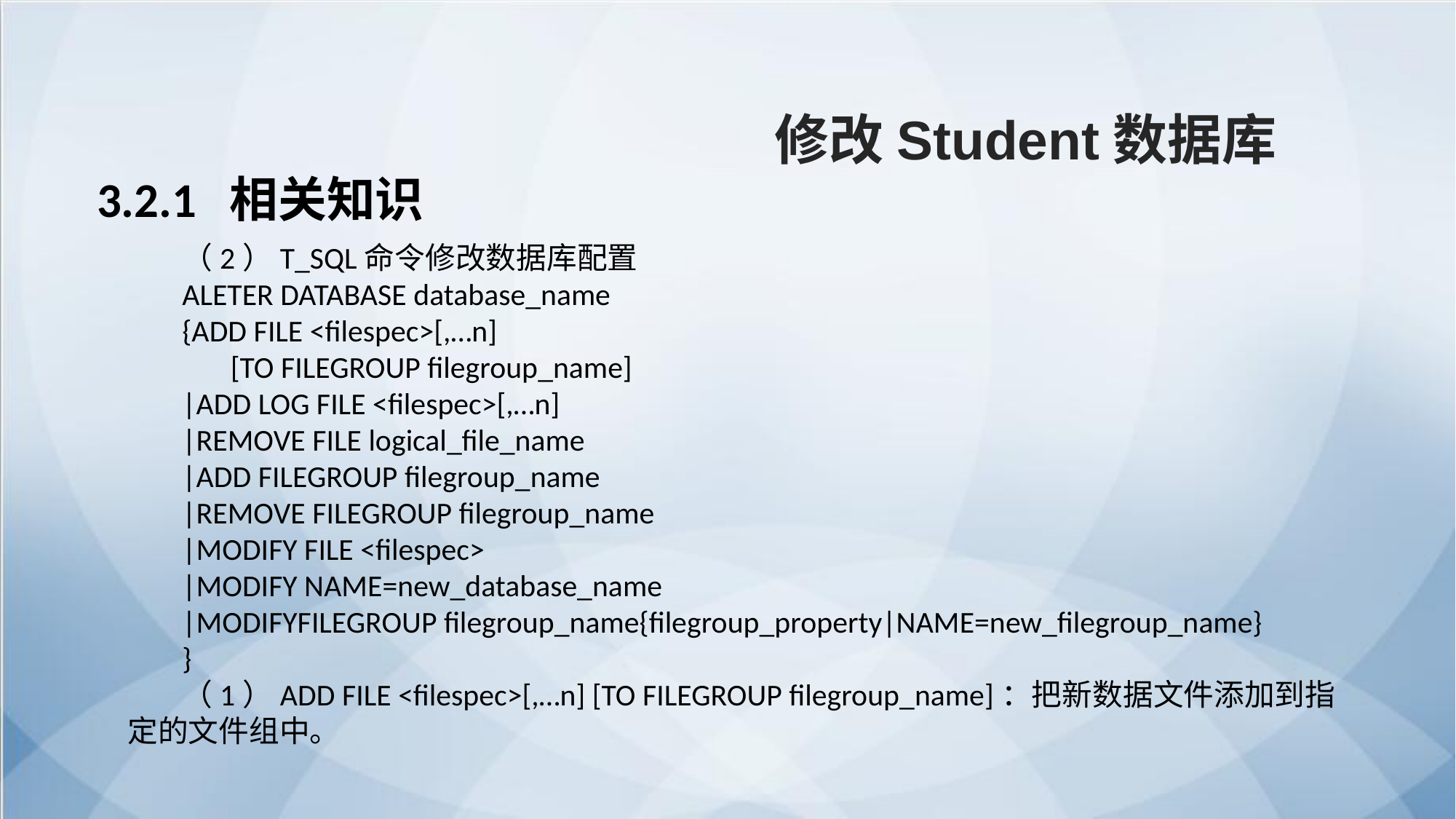

修改Student数据库
3.2.1  相关知识
（2）T_SQL命令修改数据库配置
ALETER DATABASE database_name
{ADD FILE <filespec>[,…n]
       [TO FILEGROUP filegroup_name]
|ADD LOG FILE <filespec>[,…n]
|REMOVE FILE logical_file_name
|ADD FILEGROUP filegroup_name
|REMOVE FILEGROUP filegroup_name
|MODIFY FILE <filespec>
|MODIFY NAME=new_database_name
|MODIFYFILEGROUP filegroup_name{filegroup_property|NAME=new_filegroup_name}
}
（1）ADD FILE <filespec>[,…n] [TO FILEGROUP filegroup_name]：把新数据文件添加到指定的文件组中。